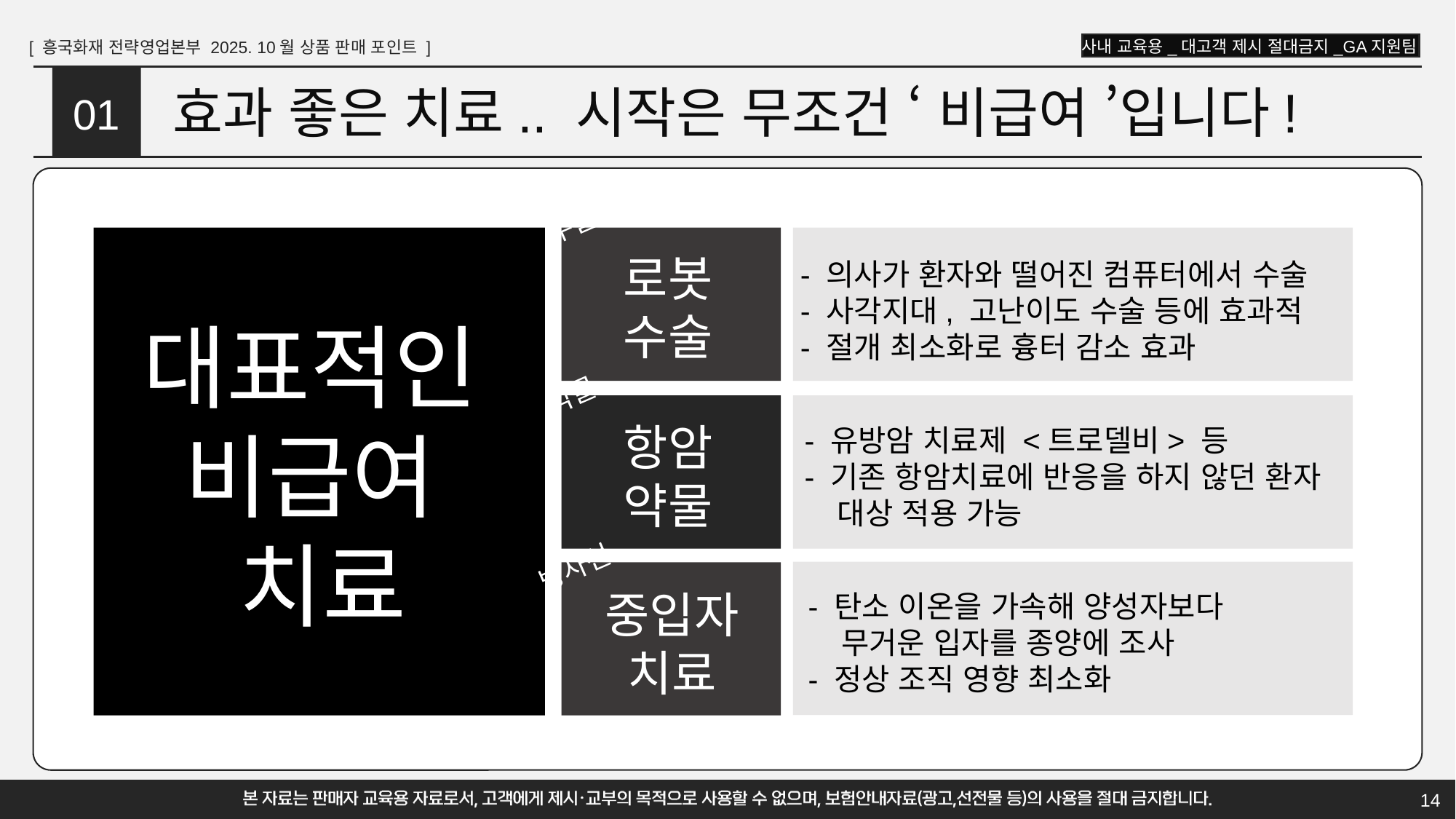

# 효과 좋은 치료.. 시작은 무조건 ‘ 비급여 ’입니다!
01
수술

로봇
수술
- 의사가 환자와 떨어진 컴퓨터에서 수술
- 사각지대, 고난이도 수술 등에 효과적
- 절개 최소화로 흉터 감소 효과
대표적인
비급여
치료
약물

항암
약물
- 유방암 치료제 <트로델비> 등
- 기존 항암치료에 반응을 하지 않던 환자
   대상 적용 가능
방사선

중입자
치료
- 탄소 이온을 가속해 양성자보다
   무거운 입자를 종양에 조사
- 정상 조직 영향 최소화
14